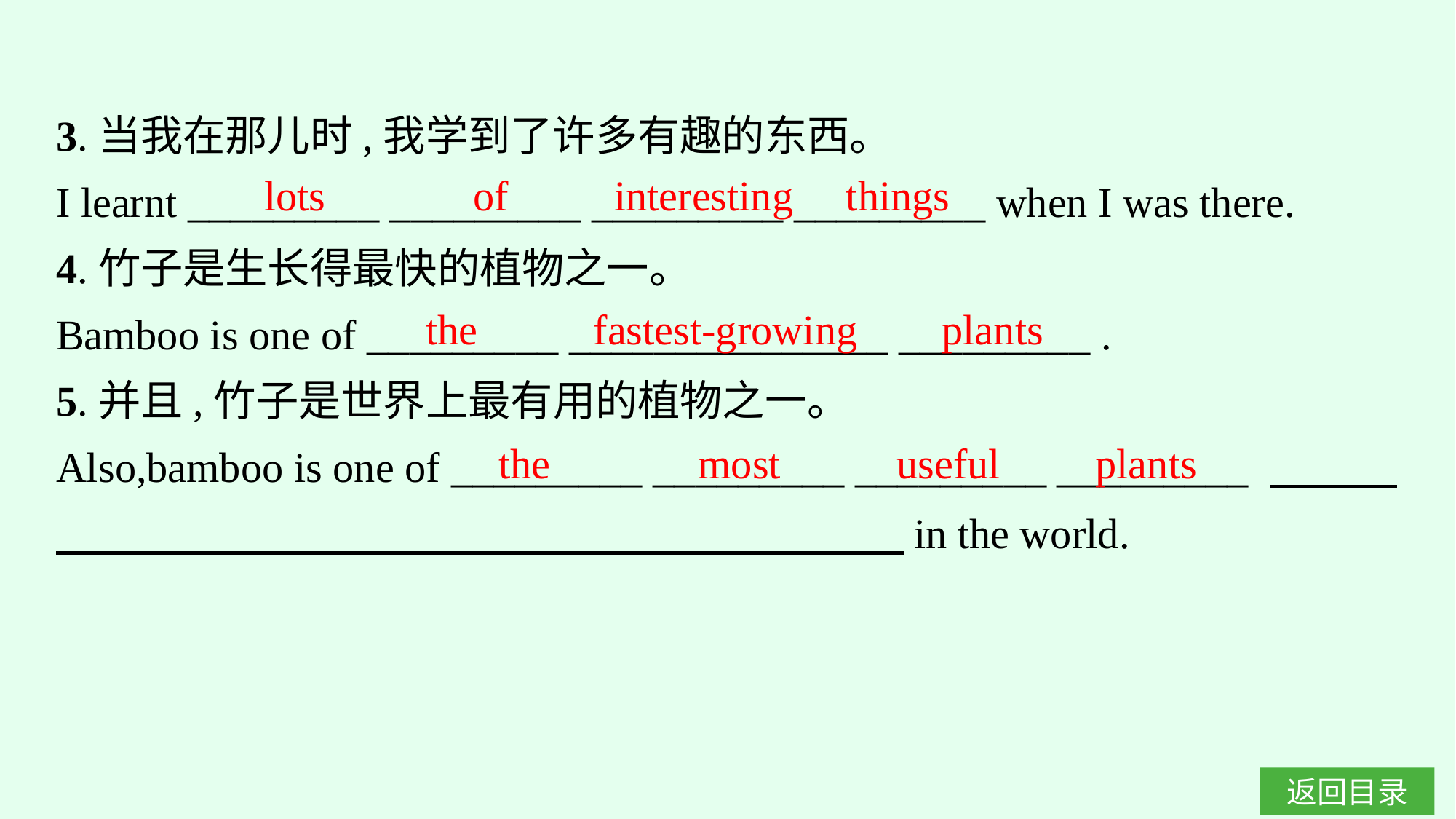

3.当我在那儿时,我学到了许多有趣的东西。
I learnt _________ _________ _________ _________ when I was there.
4.竹子是生长得最快的植物之一。
Bamboo is one of _________ _______________ _________ .
5.并且,竹子是世界上最有用的植物之一。
Also,bamboo is one of _________ _________ _________ _________ 　　　　　　　　　　　　　　　　　　　　　　　in the world.
lots              of          interesting     things
the           fastest-growing        plants
the              most           useful         plants